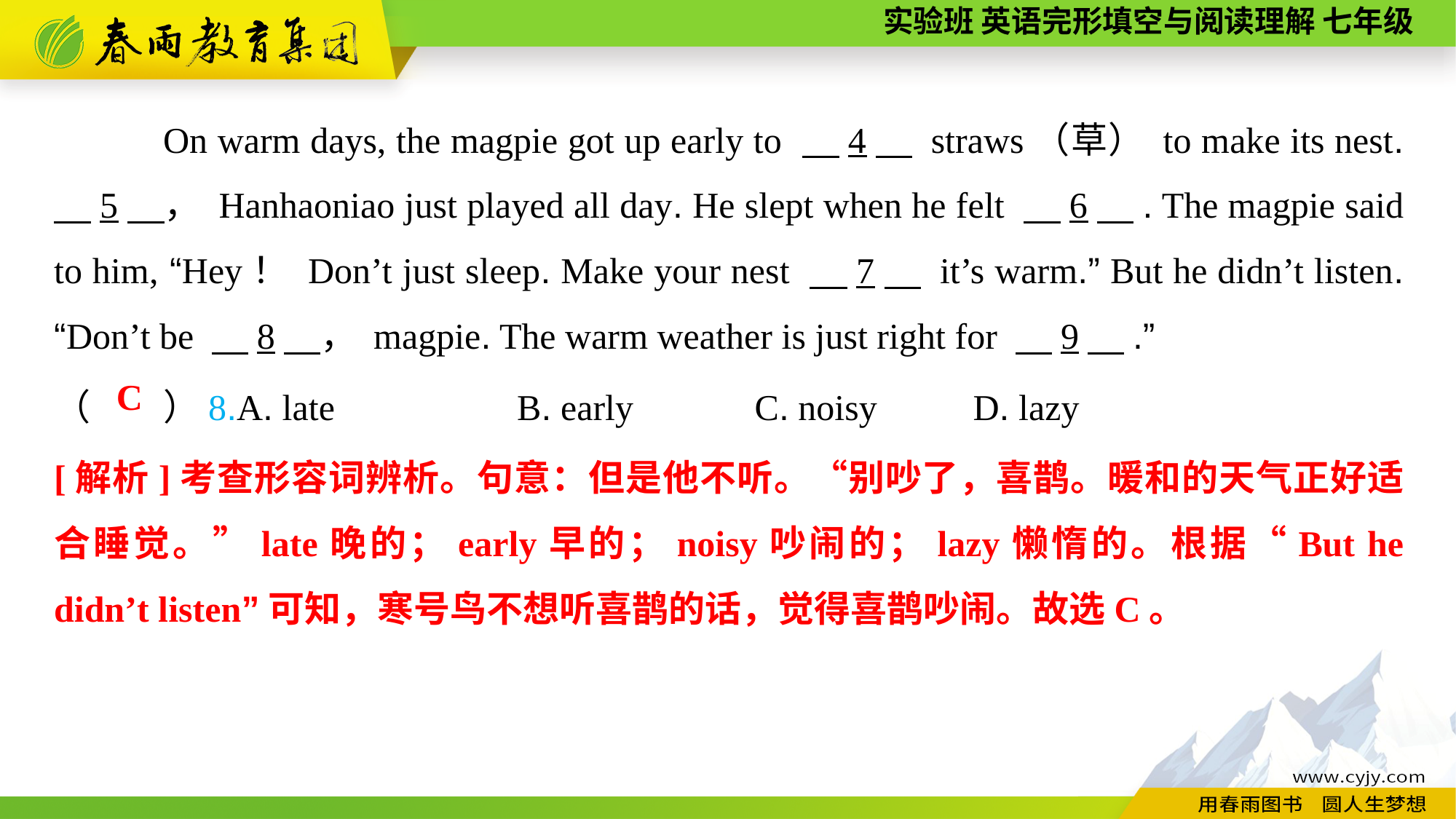

On warm days, the magpie got up early to 　4　 straws（草） to make its nest. 　5　， Hanhaoniao just played all day. He slept when he felt 　6　. The magpie said to him, “Hey！ Don’t just sleep. Make your nest 　7　 it’s warm.” But he didn’t listen. “Don’t be 　8　， magpie. The warm weather is just right for 　9　.”
（　　）8.A. late                    B. early	     C. noisy	     D. lazy
C
[解析]考查形容词辨析。句意：但是他不听。“别吵了，喜鹊。暖和的天气正好适合睡觉。”late晚的；early早的；noisy吵闹的；lazy懒惰的。根据“But he didn’t listen”可知，寒号鸟不想听喜鹊的话，觉得喜鹊吵闹。故选C。